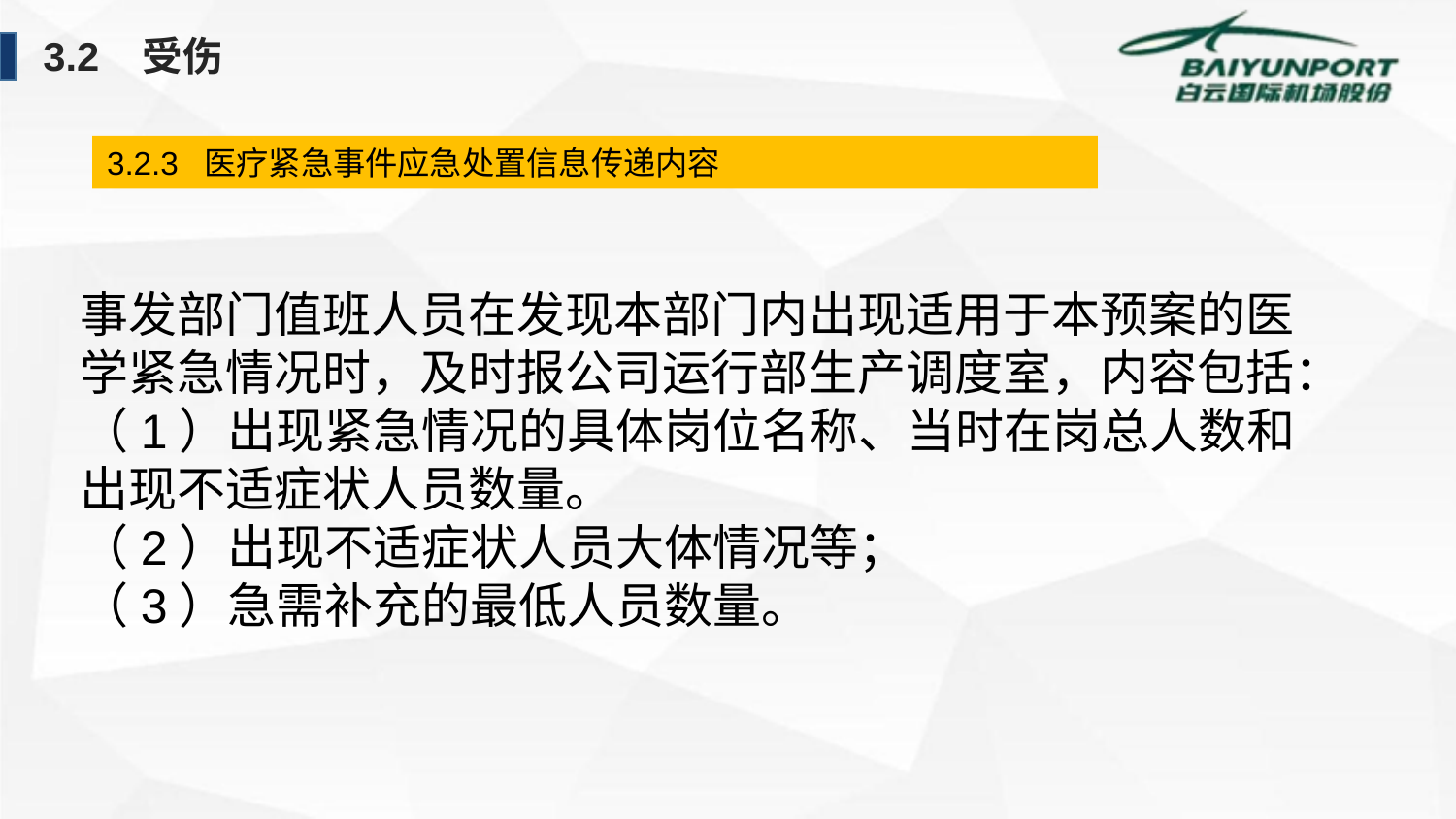

3.2   受伤

3.2.3  医疗紧急事件应急处置信息传递内容
事发部门值班人员在发现本部门内出现适用于本预案的医学紧急情况时，及时报公司运行部生产调度室，内容包括：
（1）出现紧急情况的具体岗位名称、当时在岗总人数和出现不适症状人员数量。
（2）出现不适症状人员大体情况等；
（3）急需补充的最低人员数量。